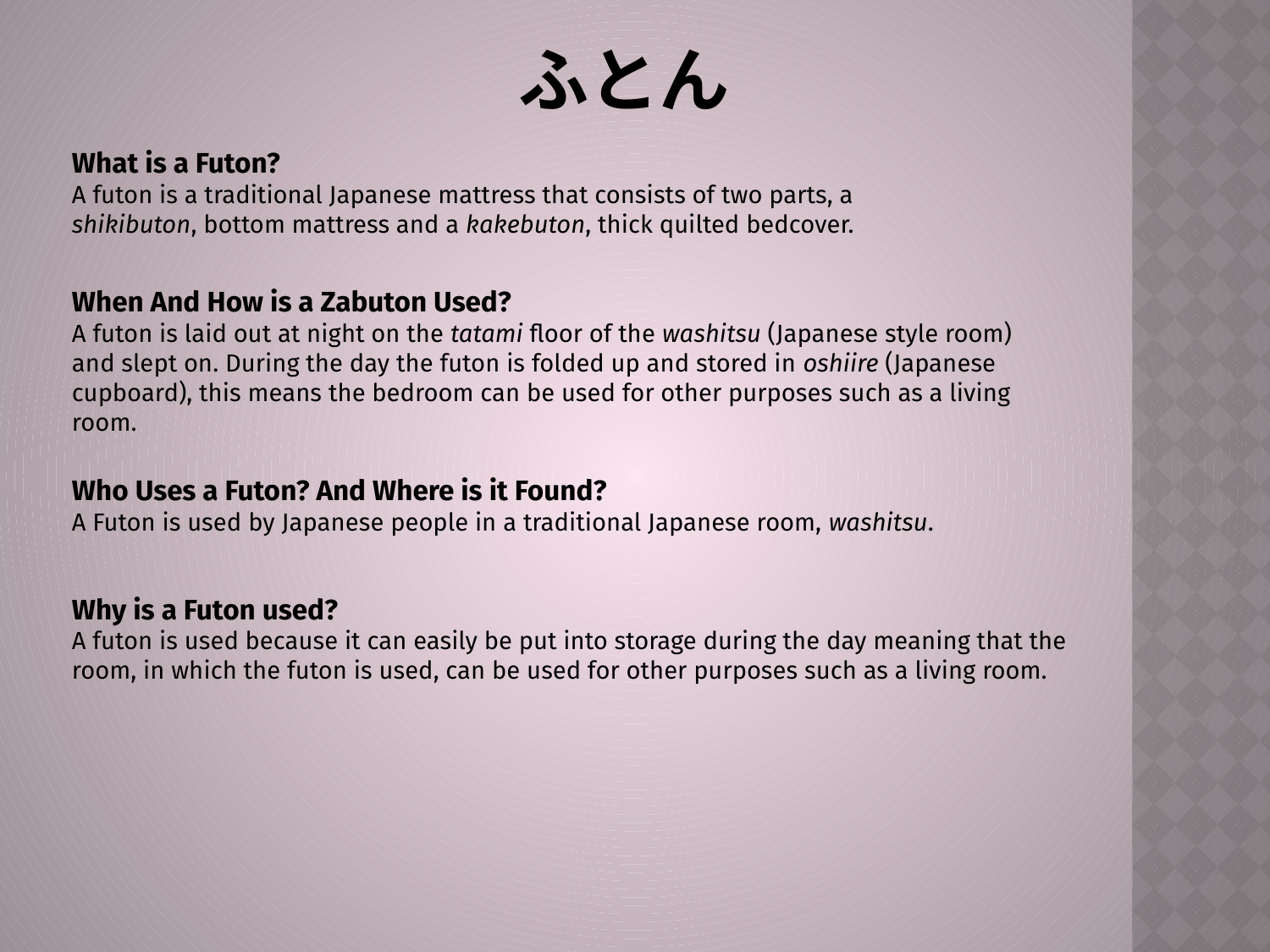

ふとん
What is a Futon?
A futon is a traditional Japanese mattress that consists of two parts, a shikibuton, bottom mattress and a kakebuton, thick quilted bedcover.
When And How is a Zabuton Used?
A futon is laid out at night on the tatami floor of the washitsu (Japanese style room) and slept on. During the day the futon is folded up and stored in oshiire (Japanese cupboard), this means the bedroom can be used for other purposes such as a living room.
Who Uses a Futon? And Where is it Found?
A Futon is used by Japanese people in a traditional Japanese room, washitsu.

Why is a Futon used?
A futon is used because it can easily be put into storage during the day meaning that the room, in which the futon is used, can be used for other purposes such as a living room.